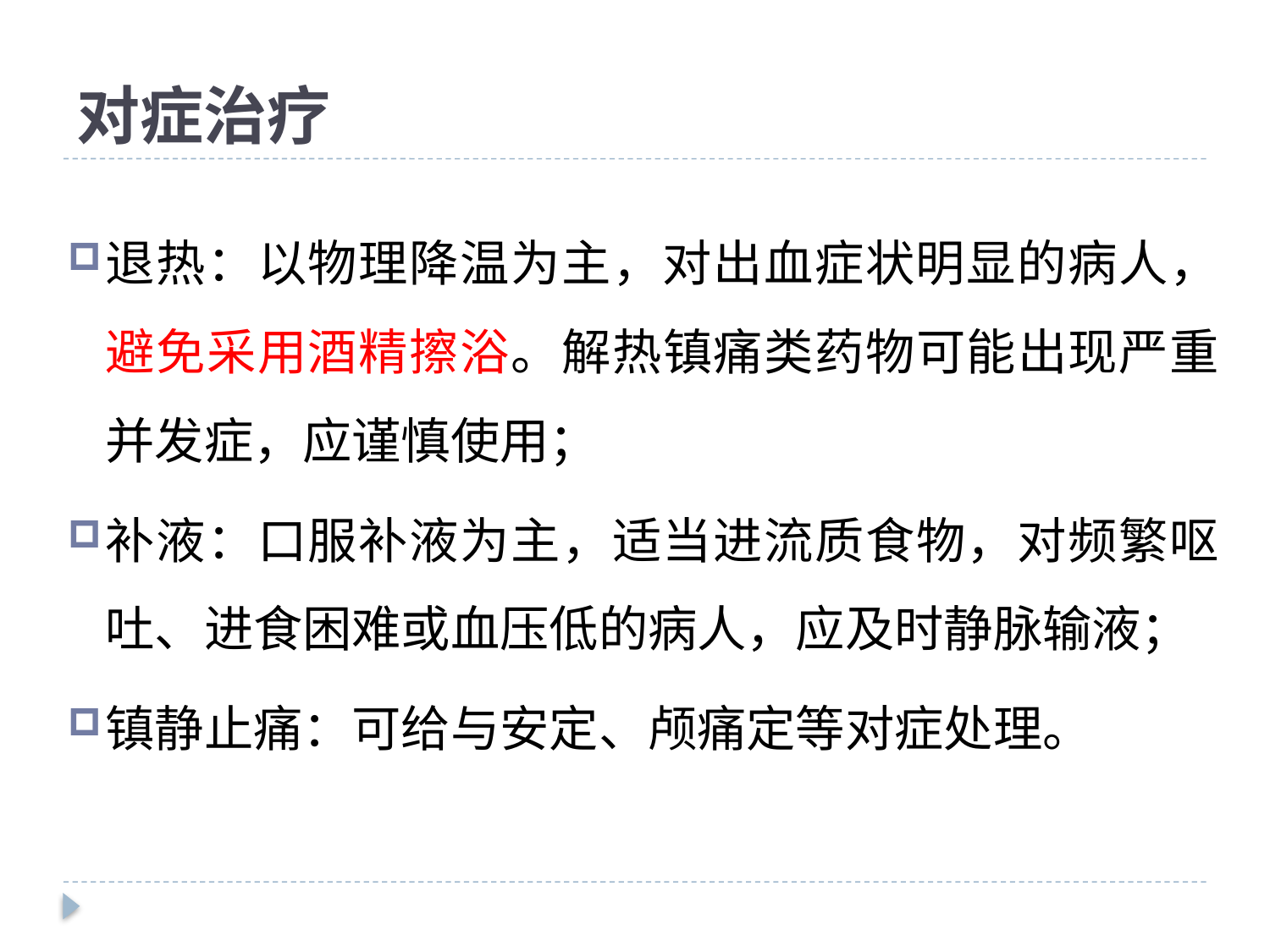

# 对症治疗
退热：以物理降温为主，对出血症状明显的病人，避免采用酒精擦浴。解热镇痛类药物可能出现严重并发症，应谨慎使用；
补液：口服补液为主，适当进流质食物，对频繁呕吐、进食困难或血压低的病人，应及时静脉输液；
镇静止痛：可给与安定、颅痛定等对症处理。